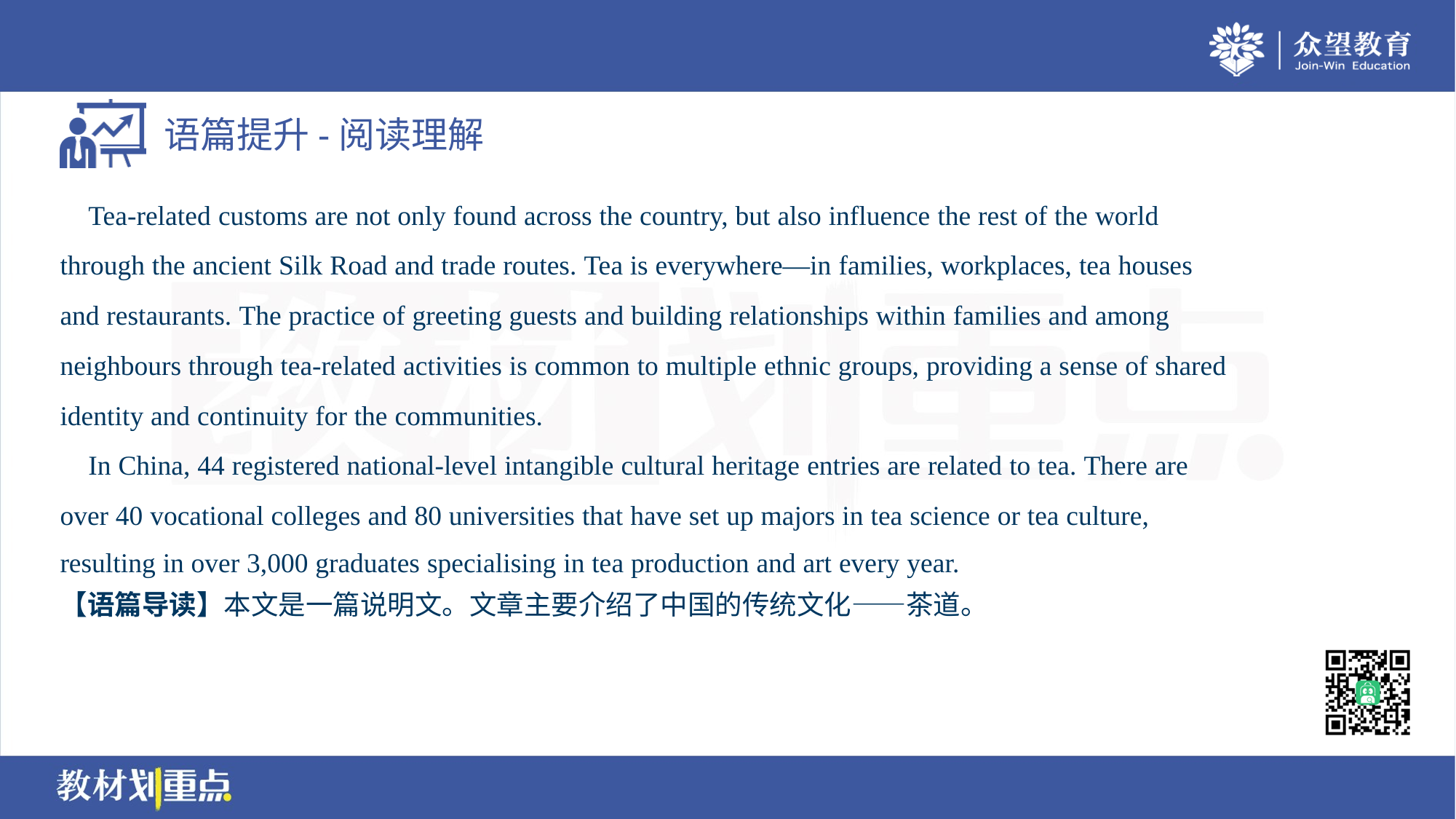

Tea-related customs are not only found across the country, but also influence the rest of the world
through the ancient Silk Road and trade routes. Tea is everywhere—in families, workplaces, tea houses
and restaurants. The practice of greeting guests and building relationships within families and among
neighbours through tea-related activities is common to multiple ethnic groups, providing a sense of shared
identity and continuity for the communities.
    In China, 44 registered national-level intangible cultural heritage entries are related to tea. There are
over 40 vocational colleges and 80 universities that have set up majors in tea science or tea culture,
resulting in over 3,000 graduates specialising in tea production and art every year.
【语篇导读】本文是一篇说明文。文章主要介绍了中国的传统文化——茶道。